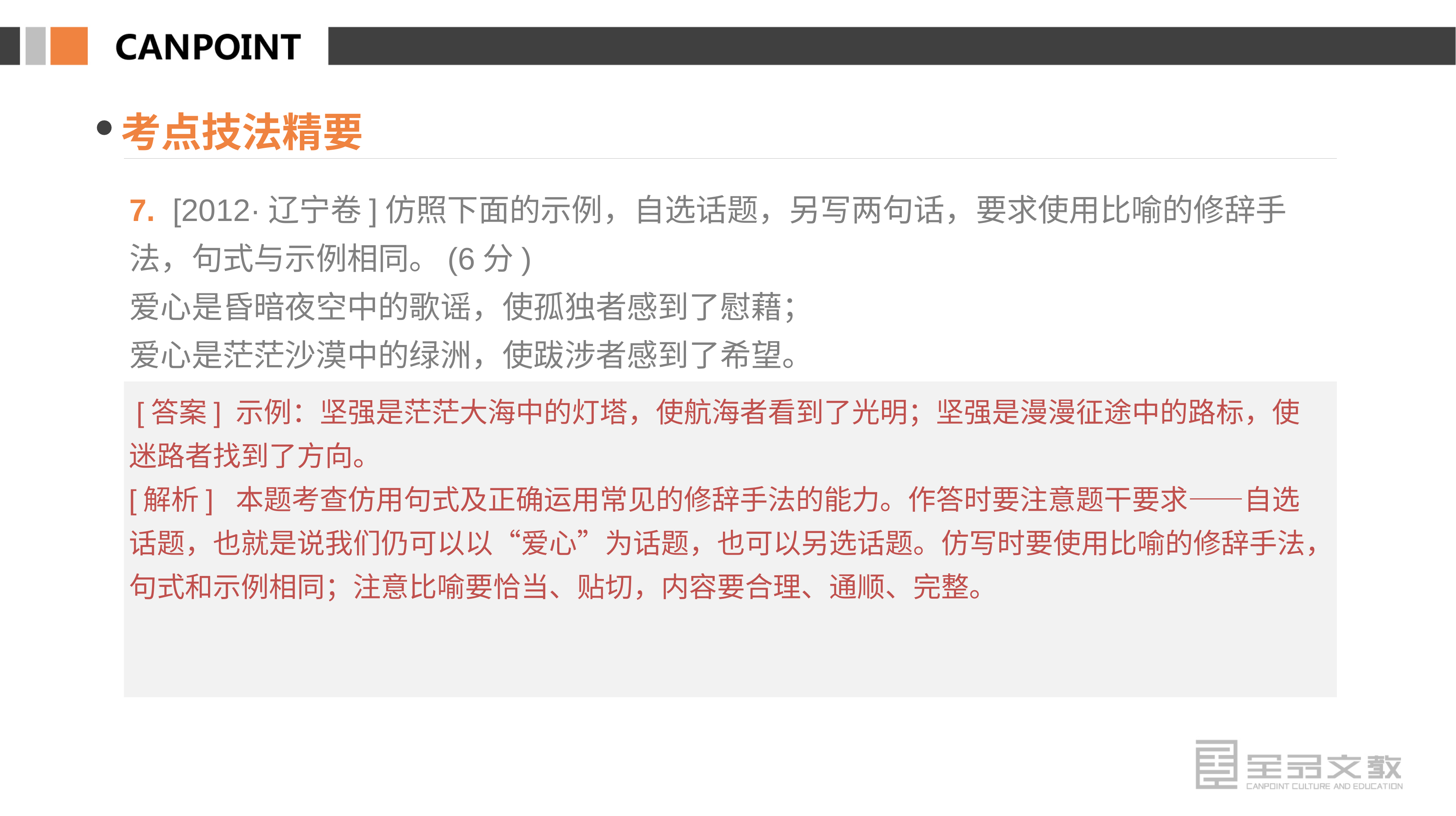

考点技法精要

7.  [2012·辽宁卷]仿照下面的示例，自选话题，另写两句话，要求使用比喻的修辞手法，句式与示例相同。(6分)
爱心是昏暗夜空中的歌谣，使孤独者感到了慰藉；
爱心是茫茫沙漠中的绿洲，使跋涉者感到了希望。

 [答案] 示例：坚强是茫茫大海中的灯塔，使航海者看到了光明；坚强是漫漫征途中的路标，使迷路者找到了方向。
[解析]  本题考查仿用句式及正确运用常见的修辞手法的能力。作答时要注意题干要求——自选话题，也就是说我们仍可以以“爱心”为话题，也可以另选话题。仿写时要使用比喻的修辞手法，句式和示例相同；注意比喻要恰当、贴切，内容要合理、通顺、完整。